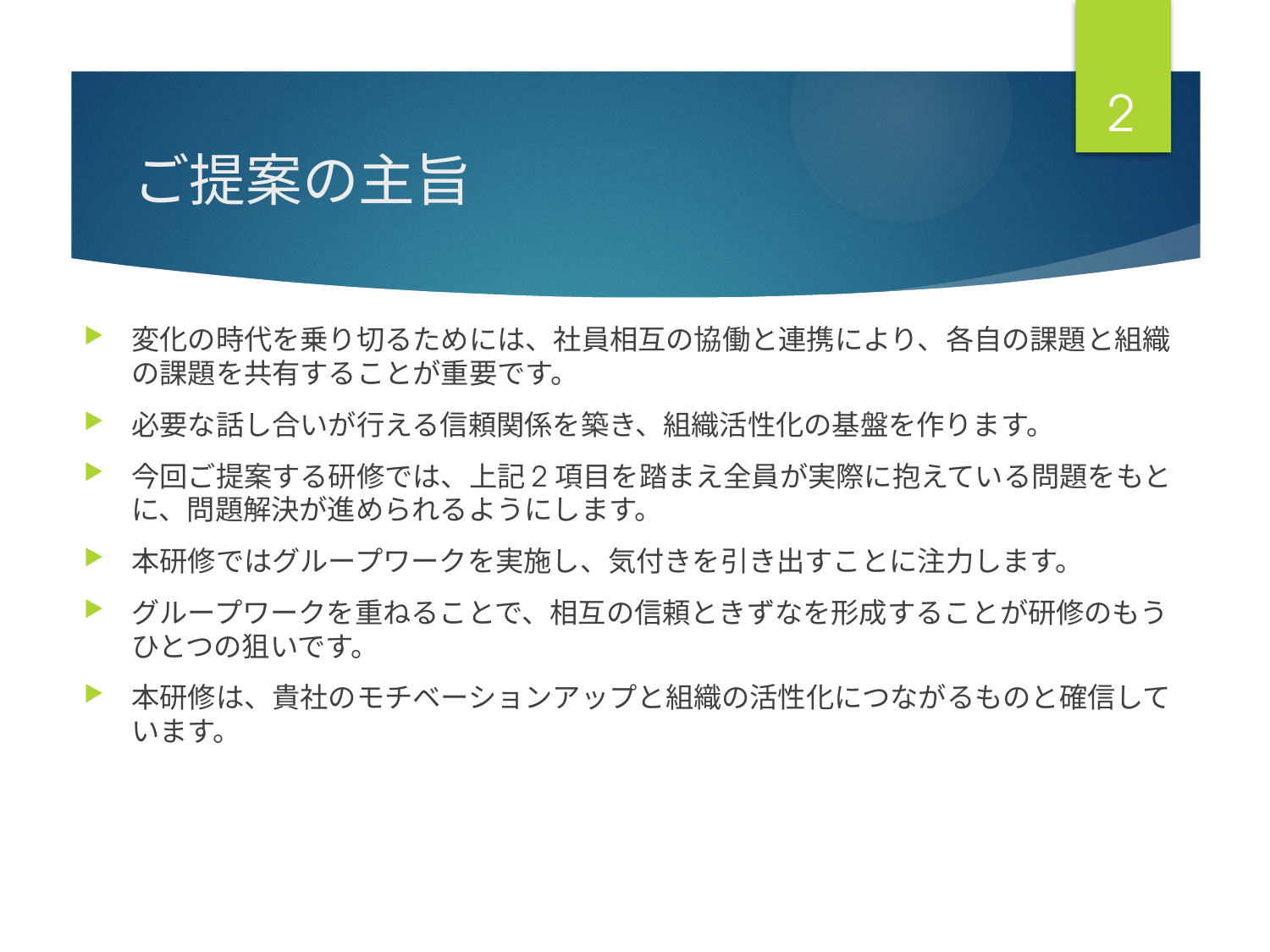

2
# ご提案の主旨
変化の時代を乗り切るためには、社員相互の協働と連携により、各自の課題と組織の課題を共有することが重要です。
必要な話し合いが行える信頼関係を築き、組織活性化の基盤を作ります。
今回ご提案する研修では、上記2項目を踏まえ全員が実際に抱えている問題をもとに、問題解決が進められるようにします。
本研修ではグループワークを実施し、気付きを引き出すことに注力します。
グループワークを重ねることで、相互の信頼ときずなを形成することが研修のもうひとつの狙いです。
本研修は、貴社のモチベーションアップと組織の活性化につながるものと確信しています。